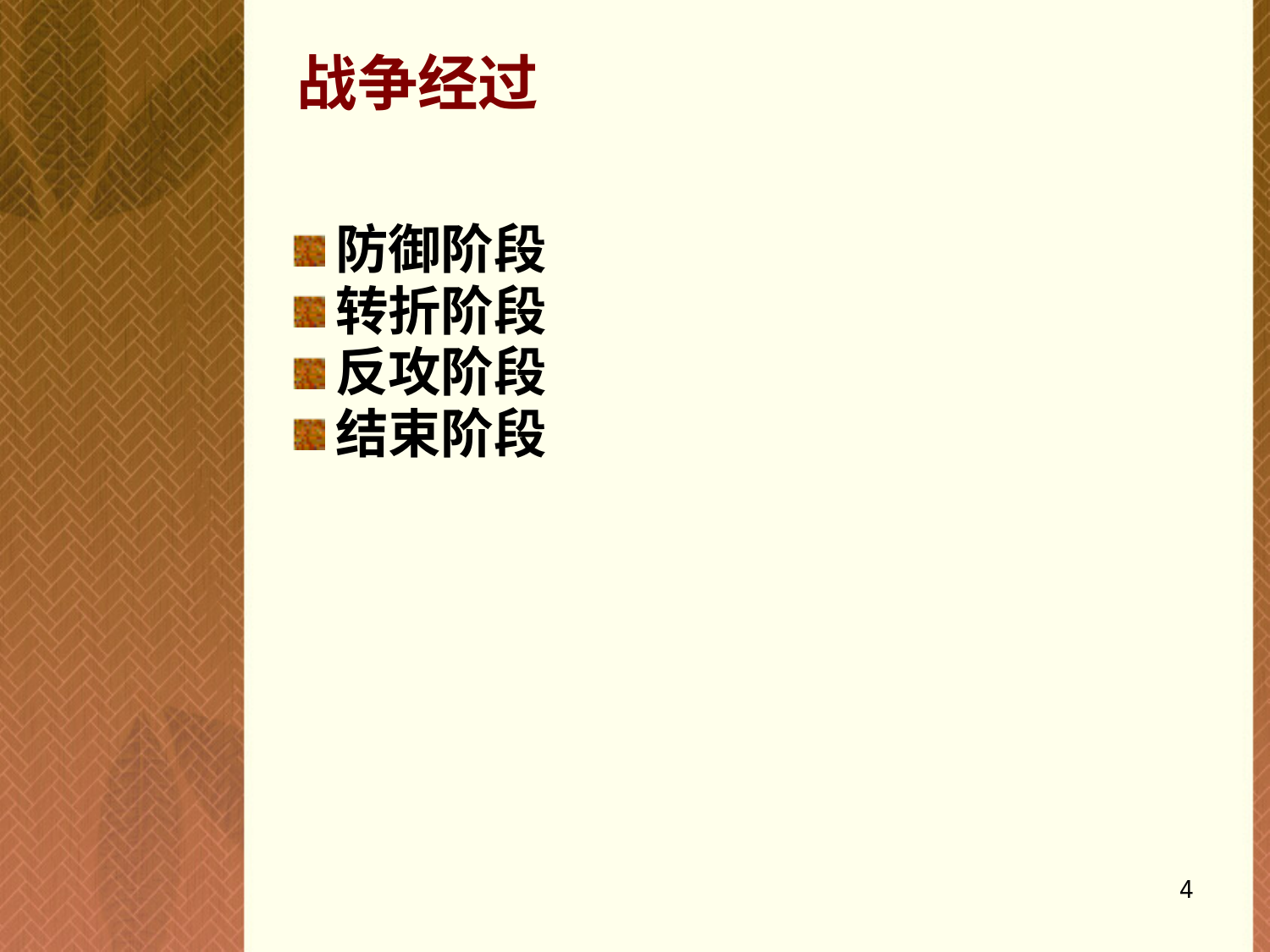

# 战争经过
防御阶段
转折阶段
反攻阶段
结束阶段

4